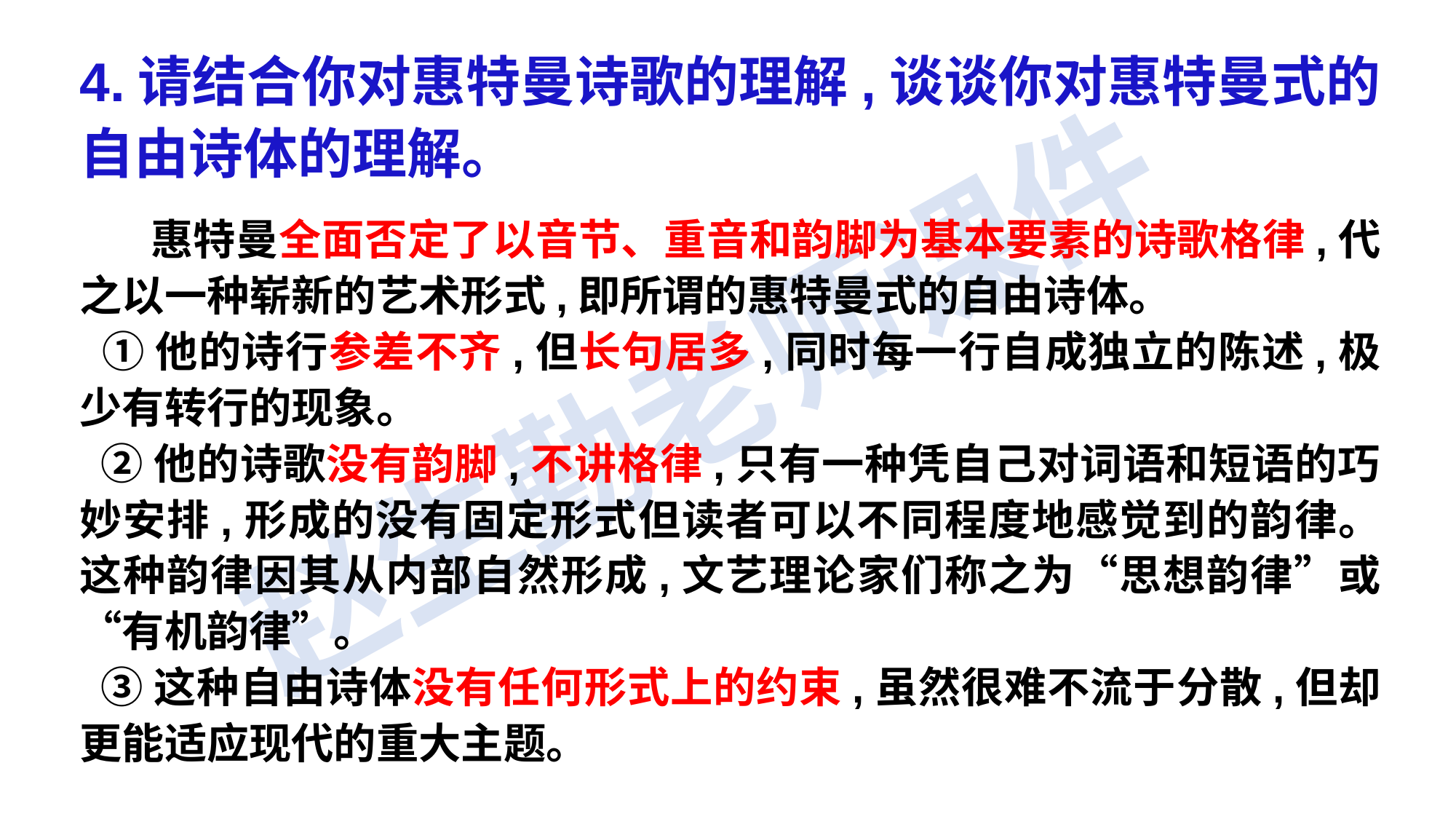

4.请结合你对惠特曼诗歌的理解,谈谈你对惠特曼式的自由诗体的理解。
      惠特曼全面否定了以音节、重音和韵脚为基本要素的诗歌格律,代之以一种崭新的艺术形式,即所谓的惠特曼式的自由诗体。
  ①他的诗行参差不齐,但长句居多,同时每一行自成独立的陈述,极少有转行的现象。
  ②他的诗歌没有韵脚,不讲格律,只有一种凭自己对词语和短语的巧妙安排,形成的没有固定形式但读者可以不同程度地感觉到的韵律。这种韵律因其从内部自然形成,文艺理论家们称之为“思想韵律”或“有机韵律”。
  ③这种自由诗体没有任何形式上的约束,虽然很难不流于分散,但却更能适应现代的重大主题。